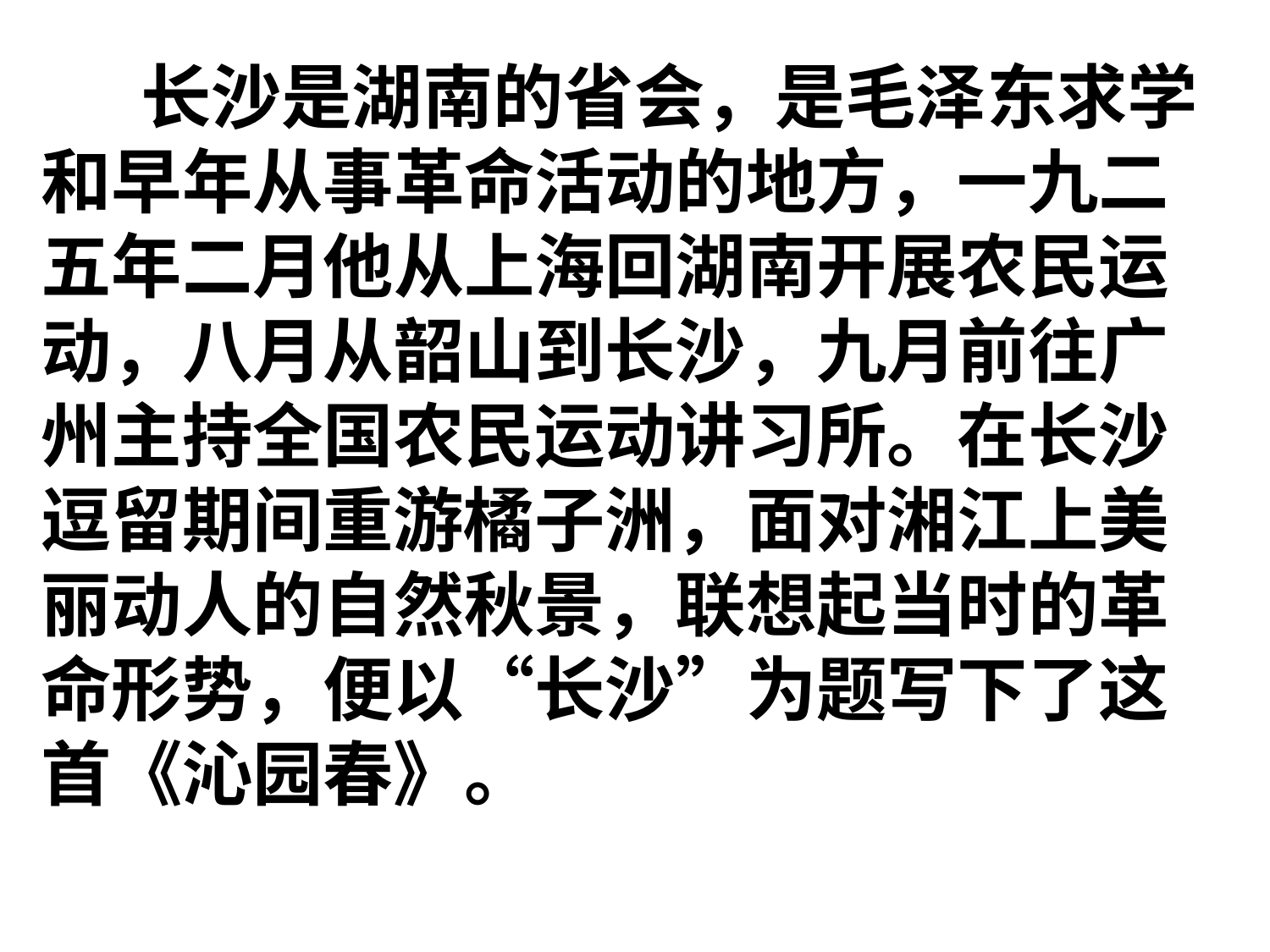

长沙是湖南的省会，是毛泽东求学和早年从事革命活动的地方，一九二五年二月他从上海回湖南开展农民运动，八月从韶山到长沙，九月前往广州主持全国农民运动讲习所。在长沙逗留期间重游橘子洲，面对湘江上美丽动人的自然秋景，联想起当时的革命形势，便以“长沙”为题写下了这首《沁园春》。